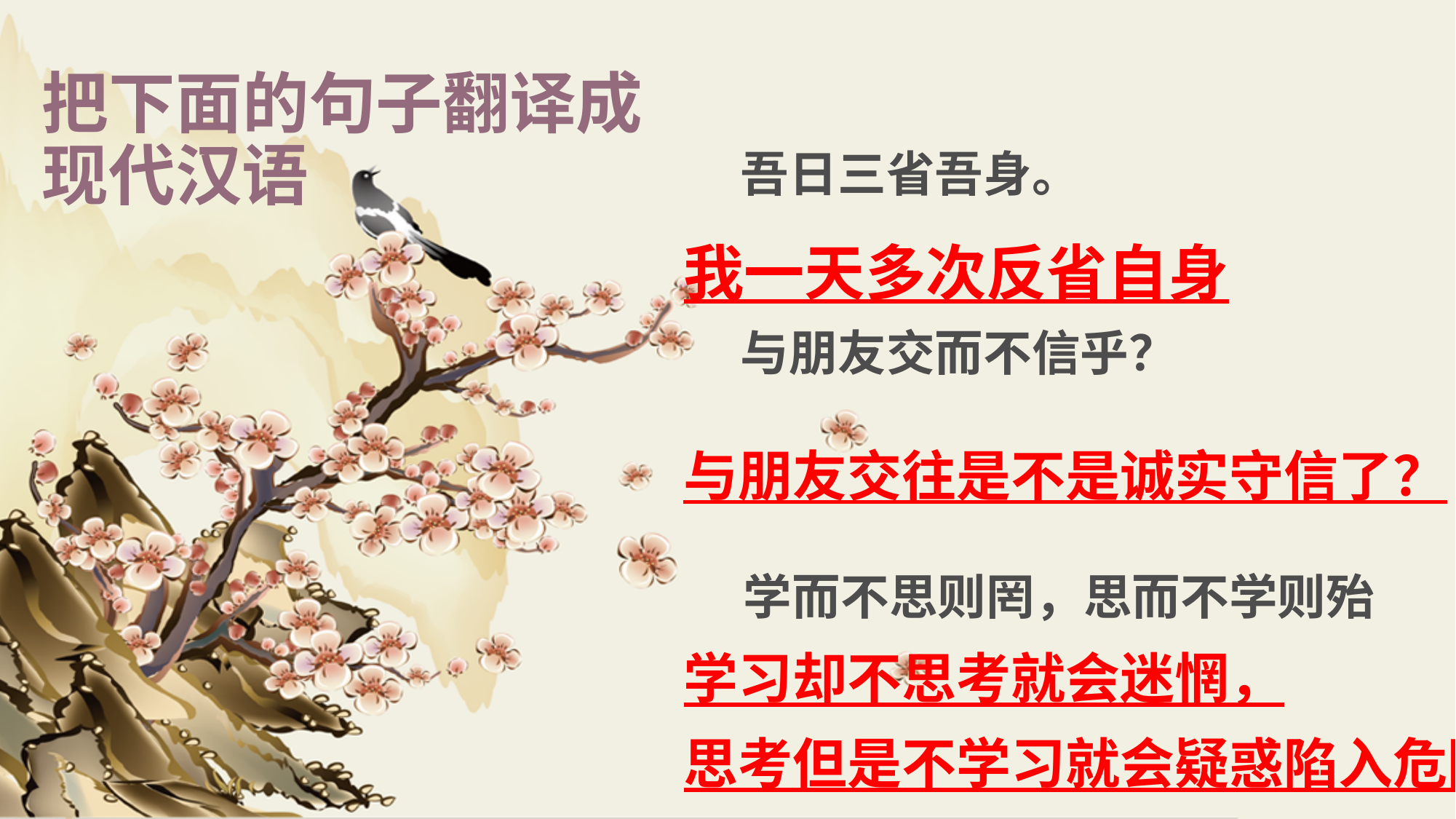

# 把下面的句子翻译成现代汉语
吾日三省吾身。
我一天多次反省自身
与朋友交而不信乎？
与朋友交往是不是诚实守信了？
学而不思则罔，思而不学则殆
学习却不思考就会迷惘，
思考但是不学习就会疑惑陷入危险